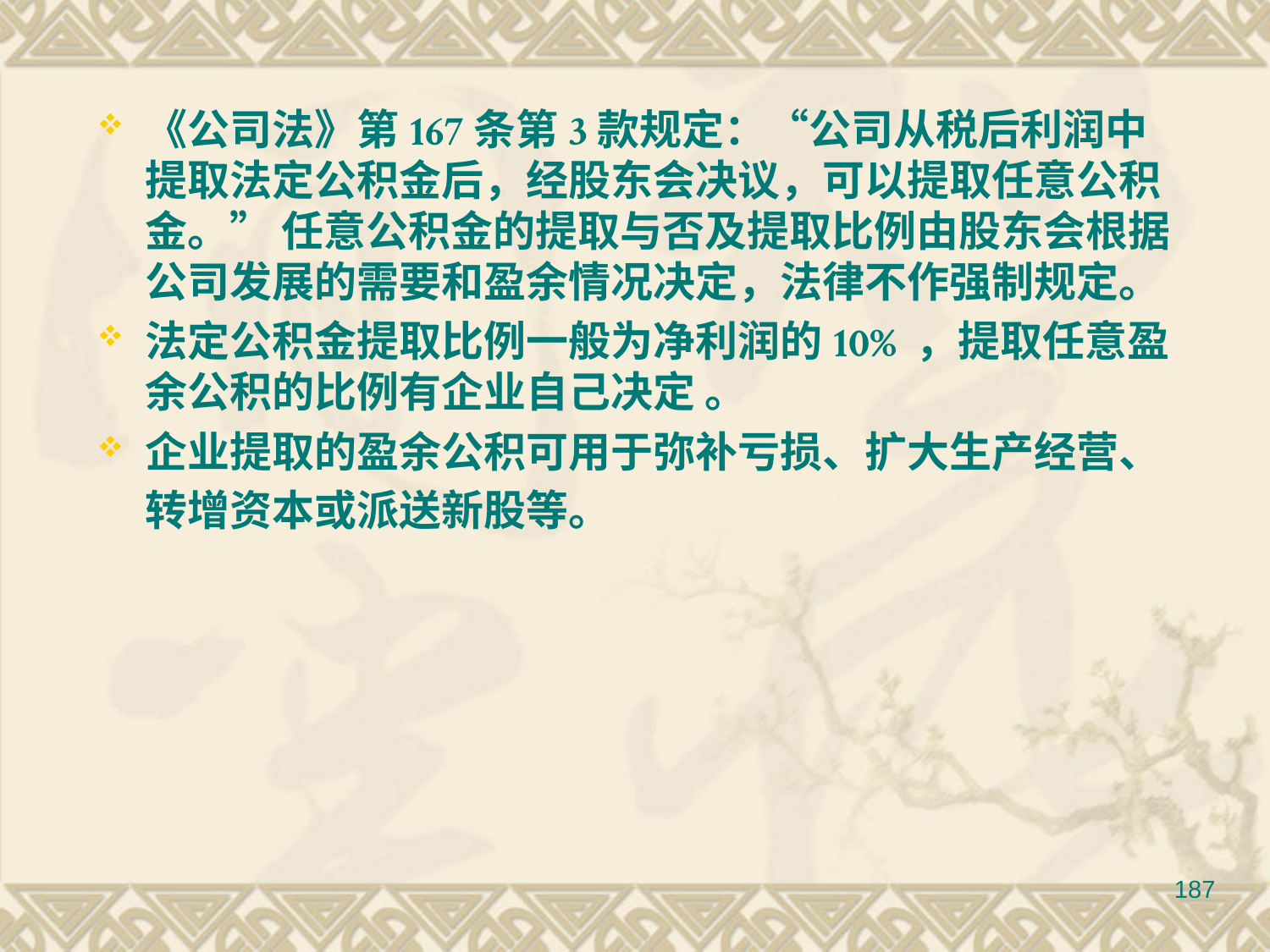

《公司法》第167条第3款规定：“公司从税后利润中提取法定公积金后，经股东会决议，可以提取任意公积金。” 任意公积金的提取与否及提取比例由股东会根据公司发展的需要和盈余情况决定，法律不作强制规定。
法定公积金提取比例一般为净利润的10% ，提取任意盈余公积的比例有企业自己决定 。
企业提取的盈余公积可用于弥补亏损、扩大生产经营、转增资本或派送新股等。

187